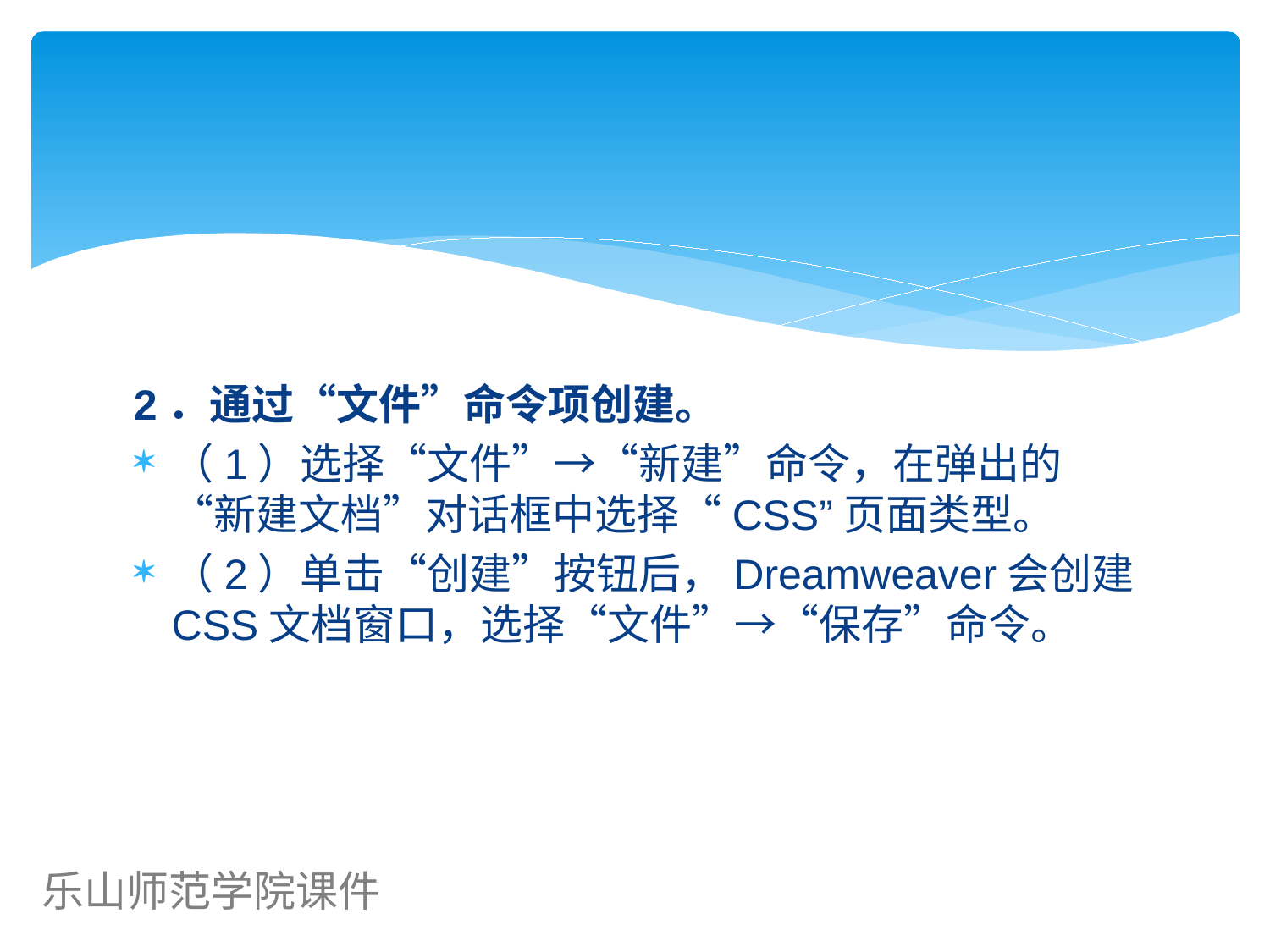

#
2．通过“文件”命令项创建。
（1）选择“文件”→“新建”命令，在弹出的“新建文档”对话框中选择“CSS”页面类型。
（2）单击“创建”按钮后，Dreamweaver会创建CSS文档窗口，选择“文件”→“保存”命令。